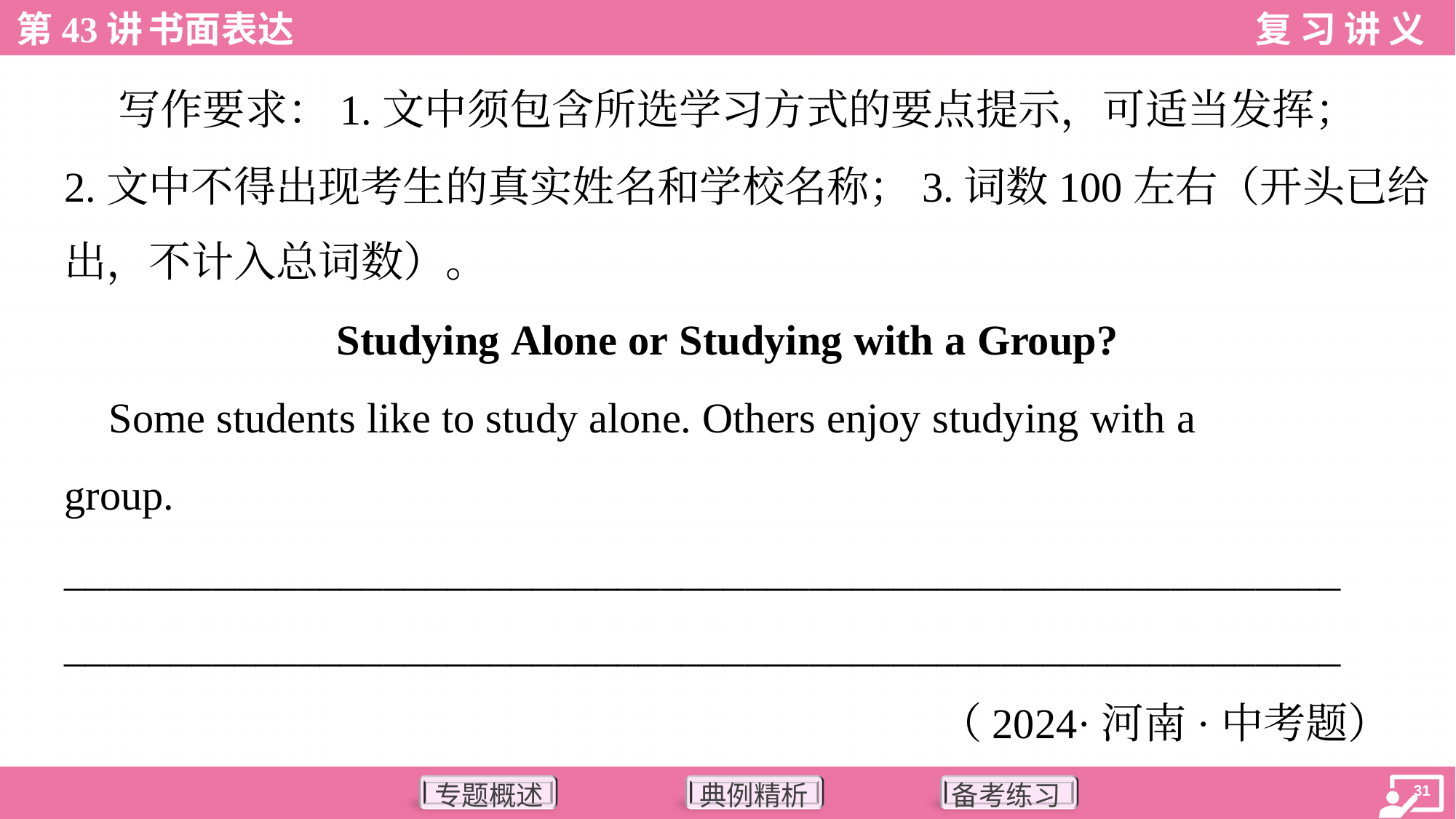

写作要求：1.文中须包含所选学习方式的要点提示，可适当发挥；
2.文中不得出现考生的真实姓名和学校名称；3.词数100左右（开头已给
出，不计入总词数）。
Studying Alone or Studying with a Group?
    Some students like to study alone. Others enjoy studying with a
group.
____________________________________________________________
____________________________________________________________
（2024·河南·中考题）